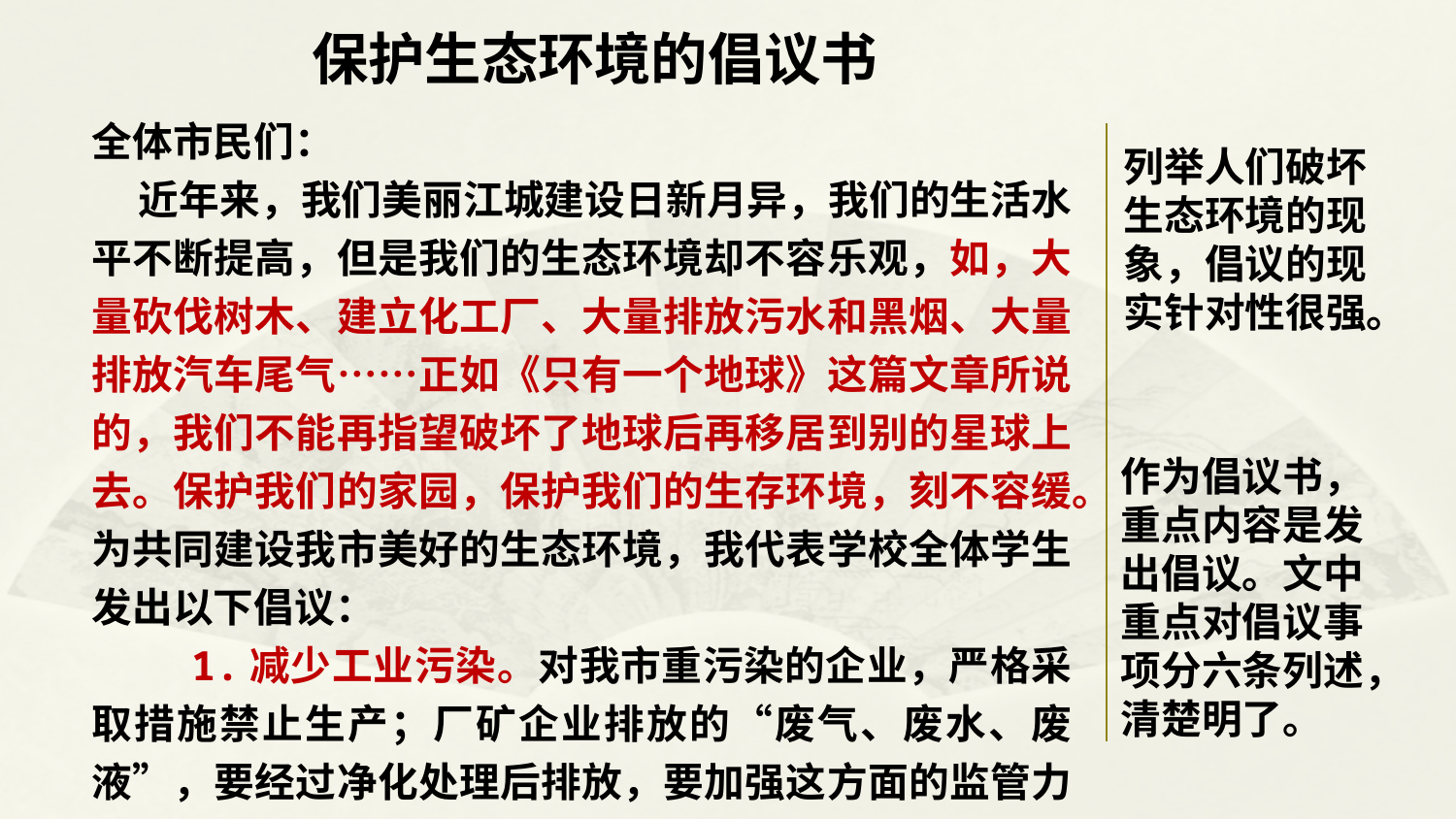

保护生态环境的倡议书
全体市民们：
    近年来，我们美丽江城建设日新月异，我们的生活水平不断提高，但是我们的生态环境却不容乐观，如，大量砍伐树木、建立化工厂、大量排放污水和黑烟、大量排放汽车尾气……正如《只有一个地球》这篇文章所说的，我们不能再指望破坏了地球后再移居到别的星球上去。保护我们的家园，保护我们的生存环境，刻不容缓。为共同建设我市美好的生态环境，我代表学校全体学生发出以下倡议：
    1.减少工业污染。对我市重污染的企业，严格采取措施禁止生产；厂矿企业排放的“废气、废水、废液”，要经过净化处理后排放，要加强这方面的监管力度。
列举人们破坏生态环境的现象，倡议的现实针对性很强。
作为倡议书，重点内容是发出倡议。文中重点对倡议事项分六条列述，清楚明了。